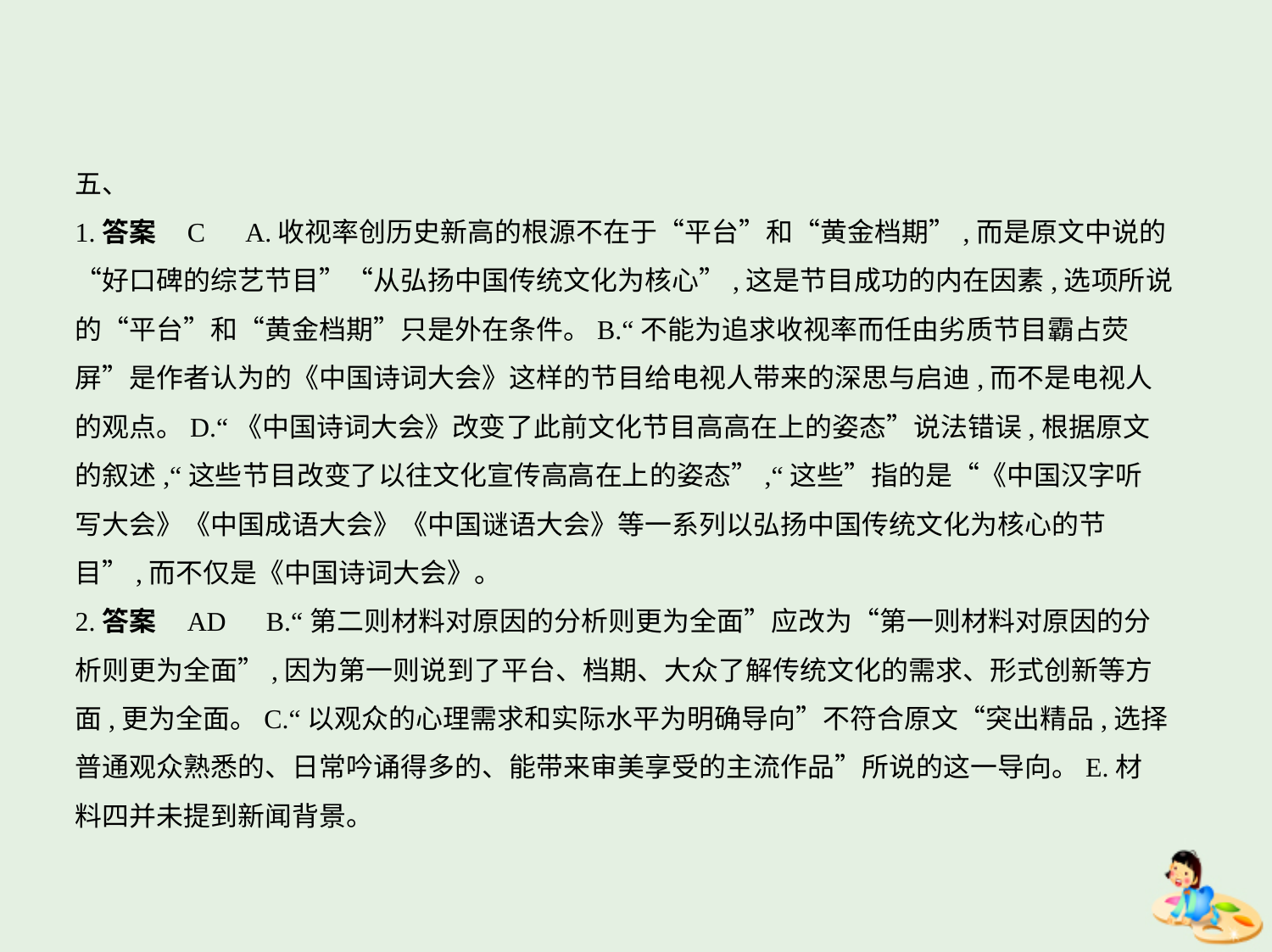

五、
1.答案    C　A.收视率创历史新高的根源不在于“平台”和“黄金档期”,而是原文中说的
“好口碑的综艺节目”“从弘扬中国传统文化为核心”,这是节目成功的内在因素,选项所说
的“平台”和“黄金档期”只是外在条件。B.“不能为追求收视率而任由劣质节目霸占荧
屏”是作者认为的《中国诗词大会》这样的节目给电视人带来的深思与启迪,而不是电视人
的观点。D.“《中国诗词大会》改变了此前文化节目高高在上的姿态”说法错误,根据原文
的叙述,“这些节目改变了以往文化宣传高高在上的姿态”,“这些”指的是“《中国汉字听
写大会》《中国成语大会》《中国谜语大会》等一系列以弘扬中国传统文化为核心的节
目”,而不仅是《中国诗词大会》。
2.答案    AD　B.“第二则材料对原因的分析则更为全面”应改为“第一则材料对原因的分
析则更为全面”,因为第一则说到了平台、档期、大众了解传统文化的需求、形式创新等方
面,更为全面。C.“以观众的心理需求和实际水平为明确导向”不符合原文“突出精品,选择
普通观众熟悉的、日常吟诵得多的、能带来审美享受的主流作品”所说的这一导向。E.材
料四并未提到新闻背景。